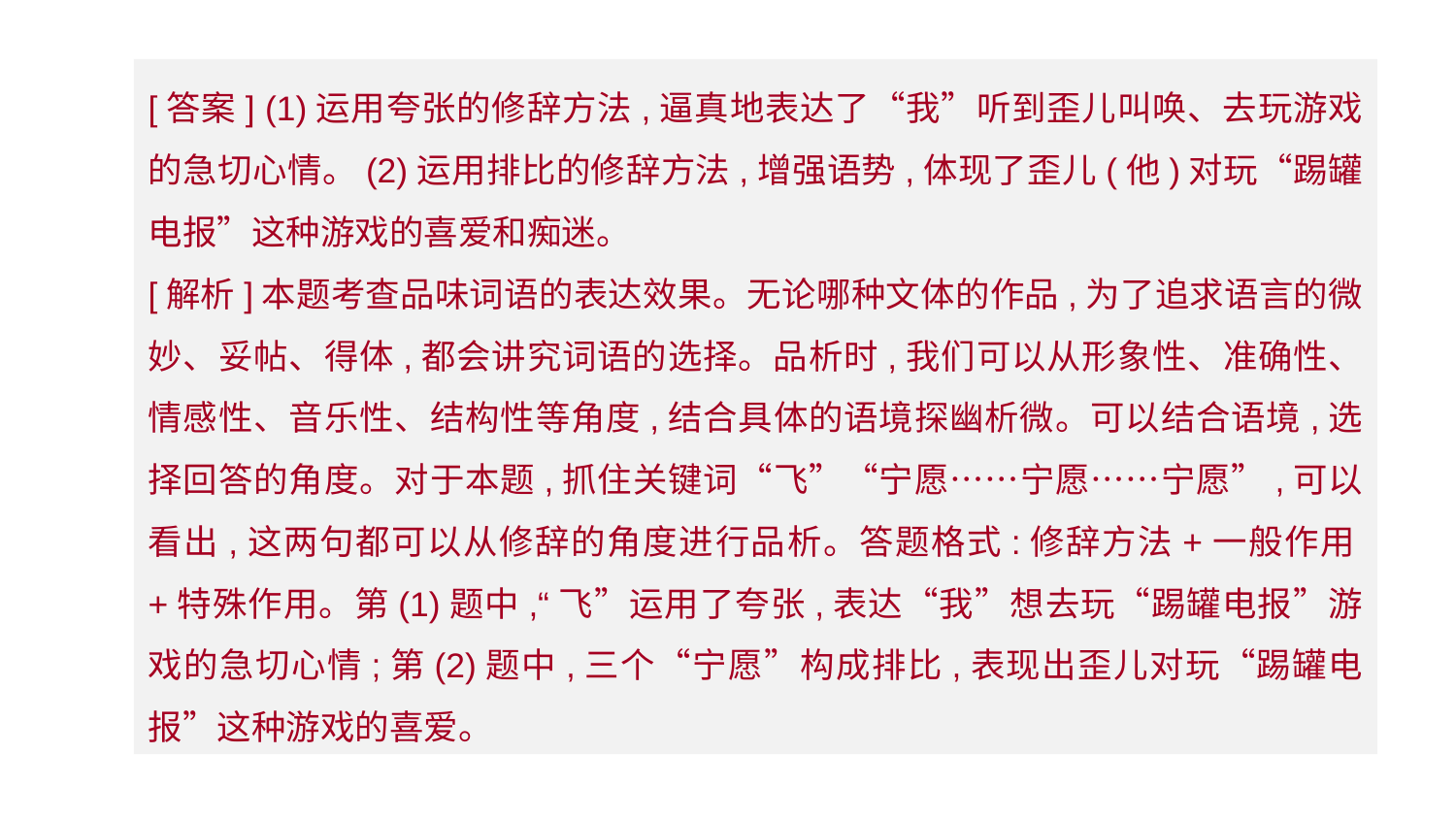

[答案] (1)运用夸张的修辞方法,逼真地表达了“我”听到歪儿叫唤、去玩游戏的急切心情。(2)运用排比的修辞方法,增强语势,体现了歪儿(他)对玩“踢罐电报”这种游戏的喜爱和痴迷。
[解析]本题考查品味词语的表达效果。无论哪种文体的作品,为了追求语言的微妙、妥帖、得体,都会讲究词语的选择。品析时,我们可以从形象性、准确性、情感性、音乐性、结构性等角度,结合具体的语境探幽析微。可以结合语境,选择回答的角度。对于本题,抓住关键词“飞”“宁愿……宁愿……宁愿”,可以看出,这两句都可以从修辞的角度进行品析。答题格式:修辞方法+一般作用+特殊作用。第(1)题中,“飞”运用了夸张,表达“我”想去玩“踢罐电报”游戏的急切心情;第(2)题中,三个“宁愿”构成排比,表现出歪儿对玩“踢罐电报”这种游戏的喜爱。